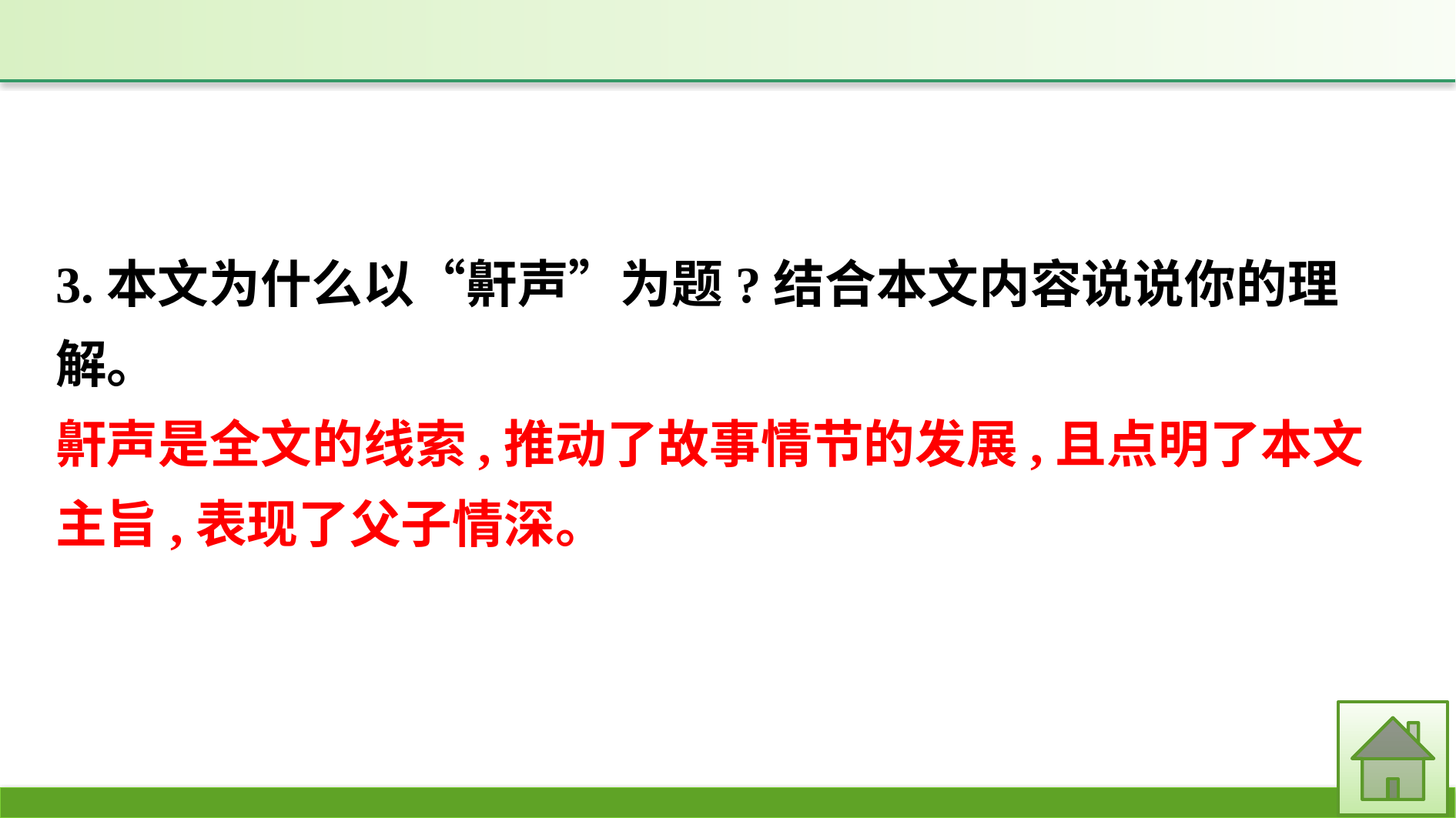

3.本文为什么以“鼾声”为题?结合本文内容说说你的理解。
鼾声是全文的线索,推动了故事情节的发展,且点明了本文主旨,表现了父子情深。